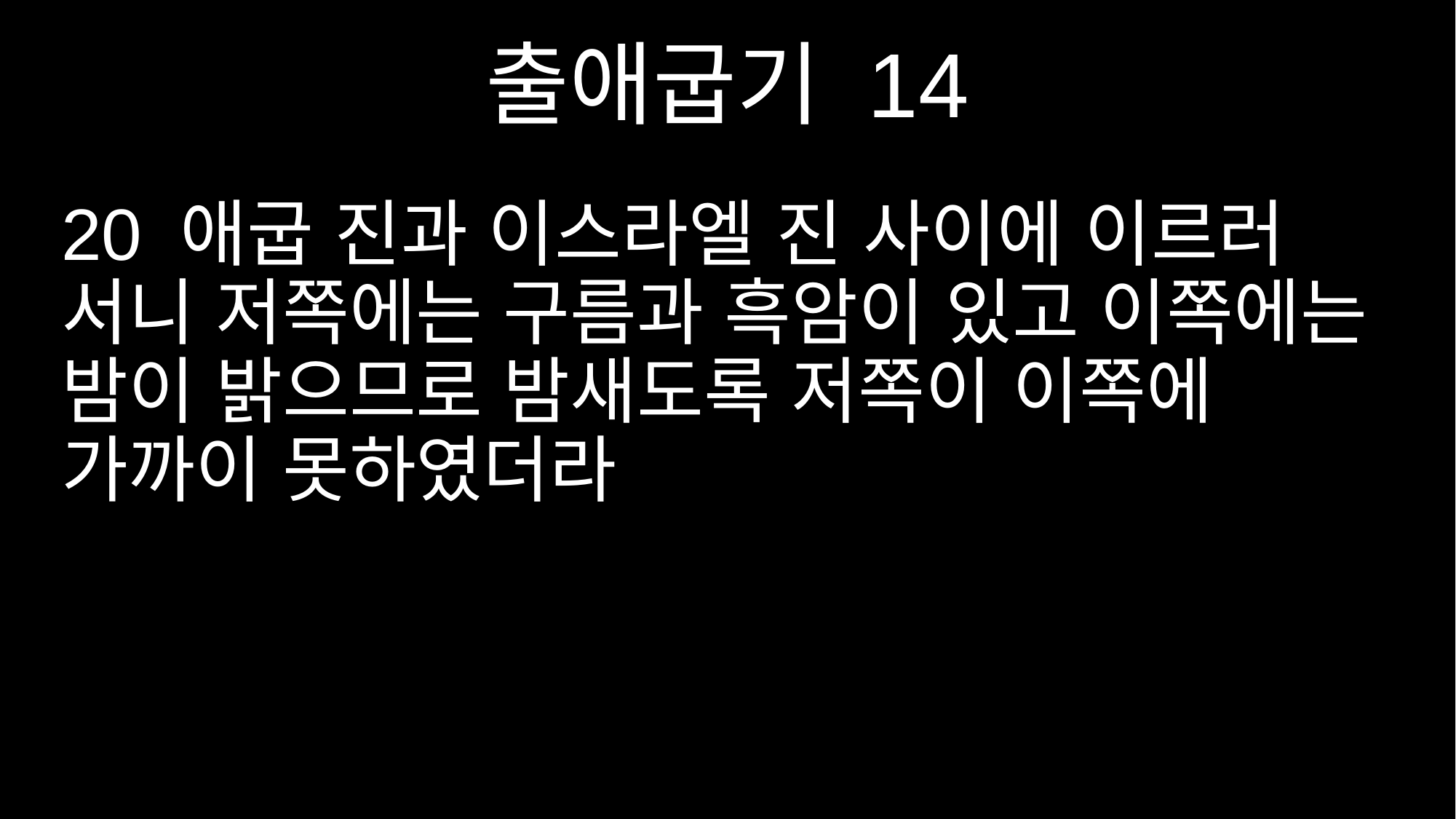

출애굽기 14
20 애굽 진과 이스라엘 진 사이에 이르러 서니 저쪽에는 구름과 흑암이 있고 이쪽에는 밤이 밝으므로 밤새도록 저쪽이 이쪽에 가까이 못하였더라